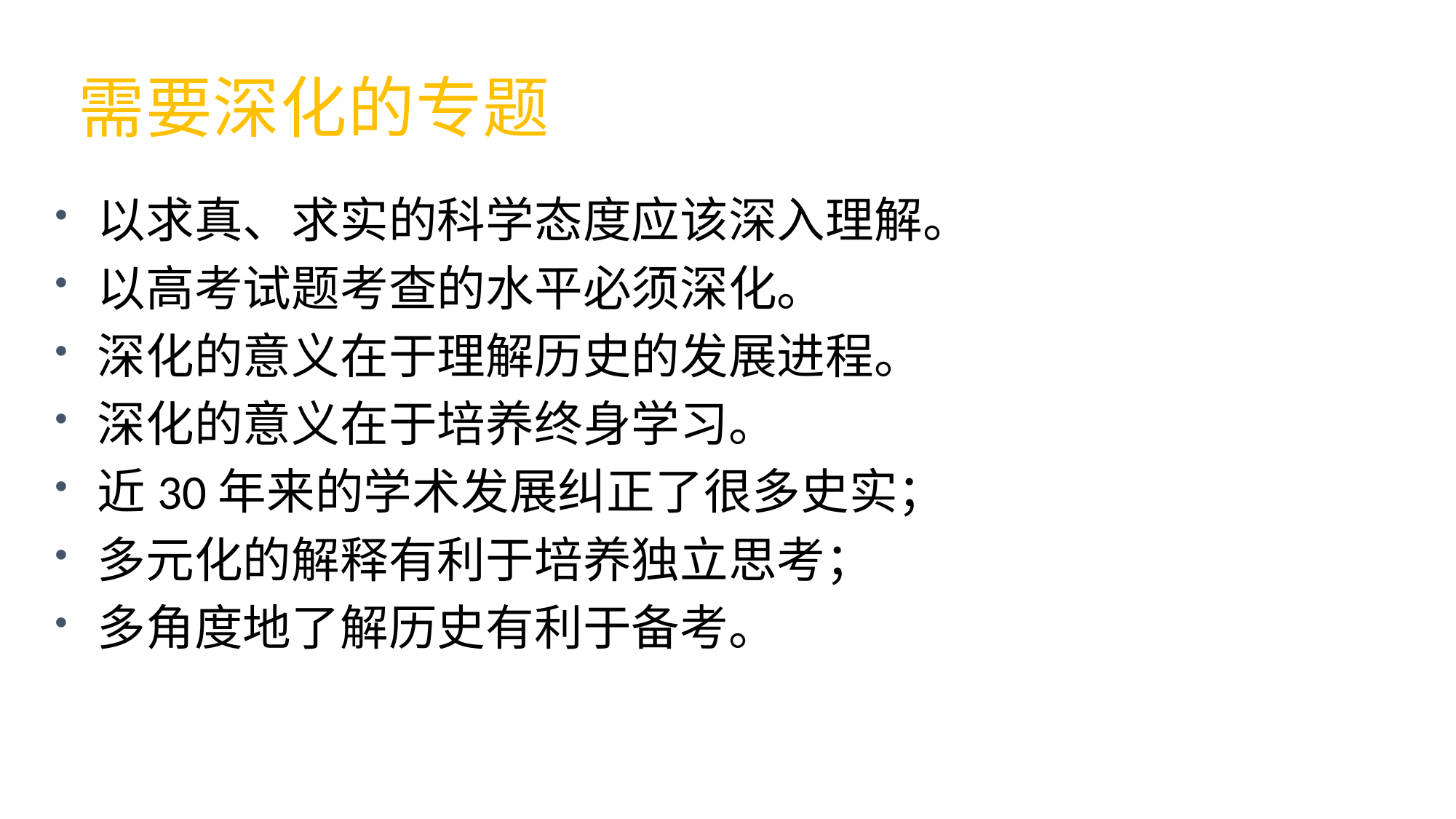

需要深化的专题
以求真、求实的科学态度应该深入理解。
以高考试题考查的水平必须深化。
深化的意义在于理解历史的发展进程。
深化的意义在于培养终身学习。
近30年来的学术发展纠正了很多史实；
多元化的解释有利于培养独立思考；
多角度地了解历史有利于备考。